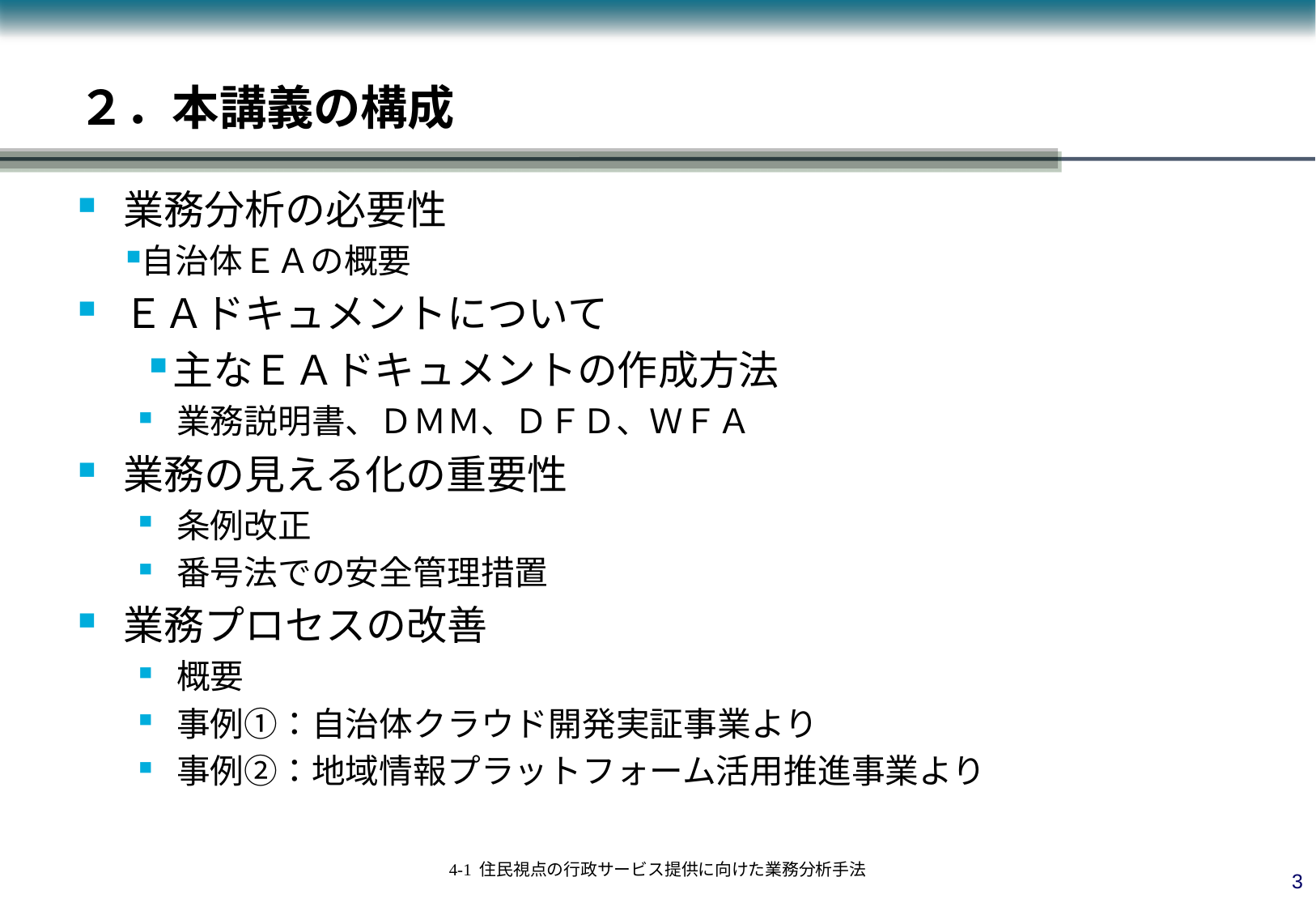

# ２．本講義の構成
業務分析の必要性
自治体ＥＡの概要
ＥＡドキュメントについて
主なＥＡドキュメントの作成方法
業務説明書、ＤＭＭ、ＤＦＤ、ＷＦＡ
業務の見える化の重要性
条例改正
番号法での安全管理措置
業務プロセスの改善
概要
事例①：自治体クラウド開発実証事業より
事例②：地域情報プラットフォーム活用推進事業より

3
4-1 住民視点の行政サービス提供に向けた業務分析手法